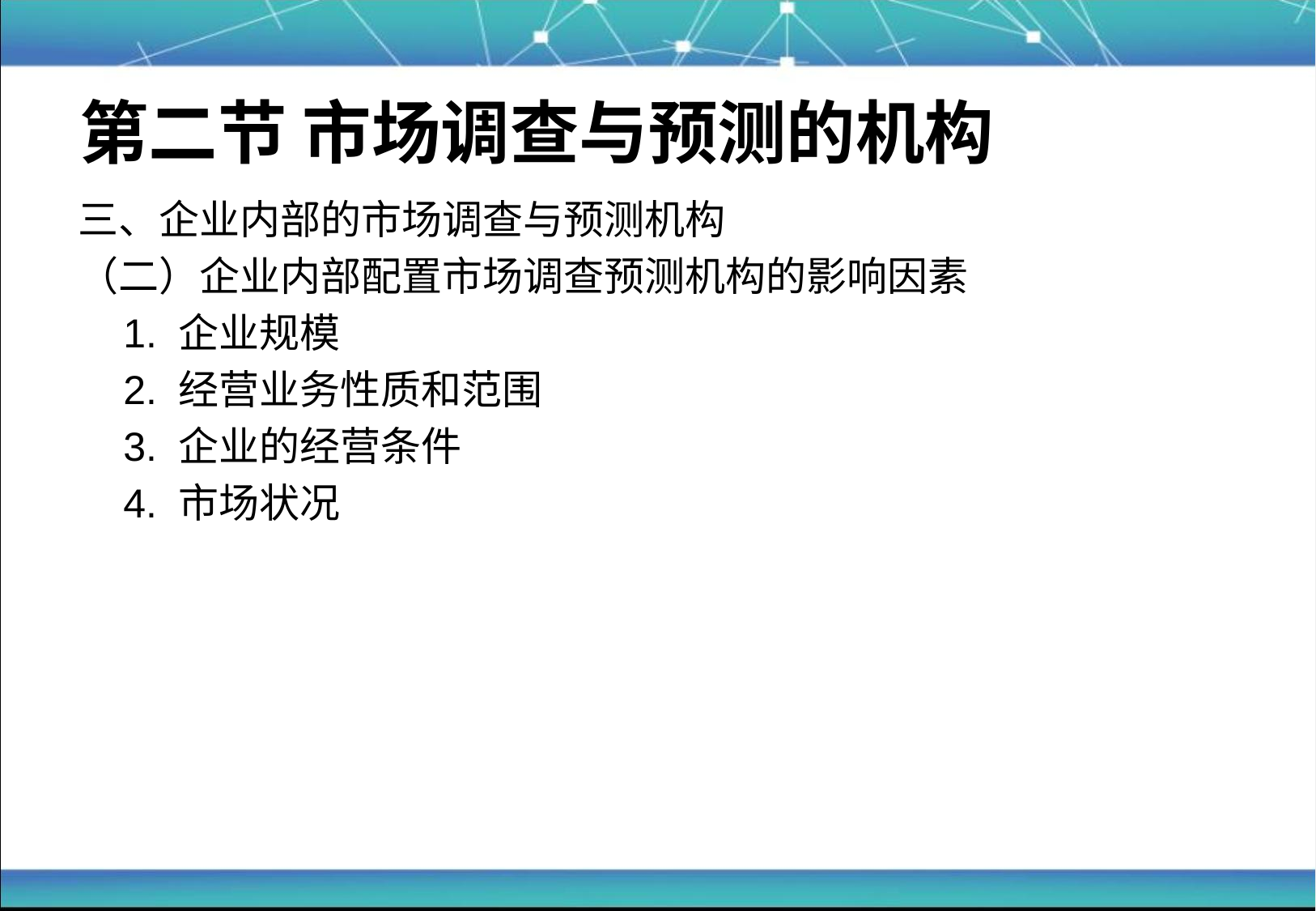

# 第二节 市场调查与预测的机构
三、企业内部的市场调查与预测机构
（二）企业内部配置市场调查预测机构的影响因素
	1. 企业规模
	2. 经营业务性质和范围
	3. 企业的经营条件
	4. 市场状况